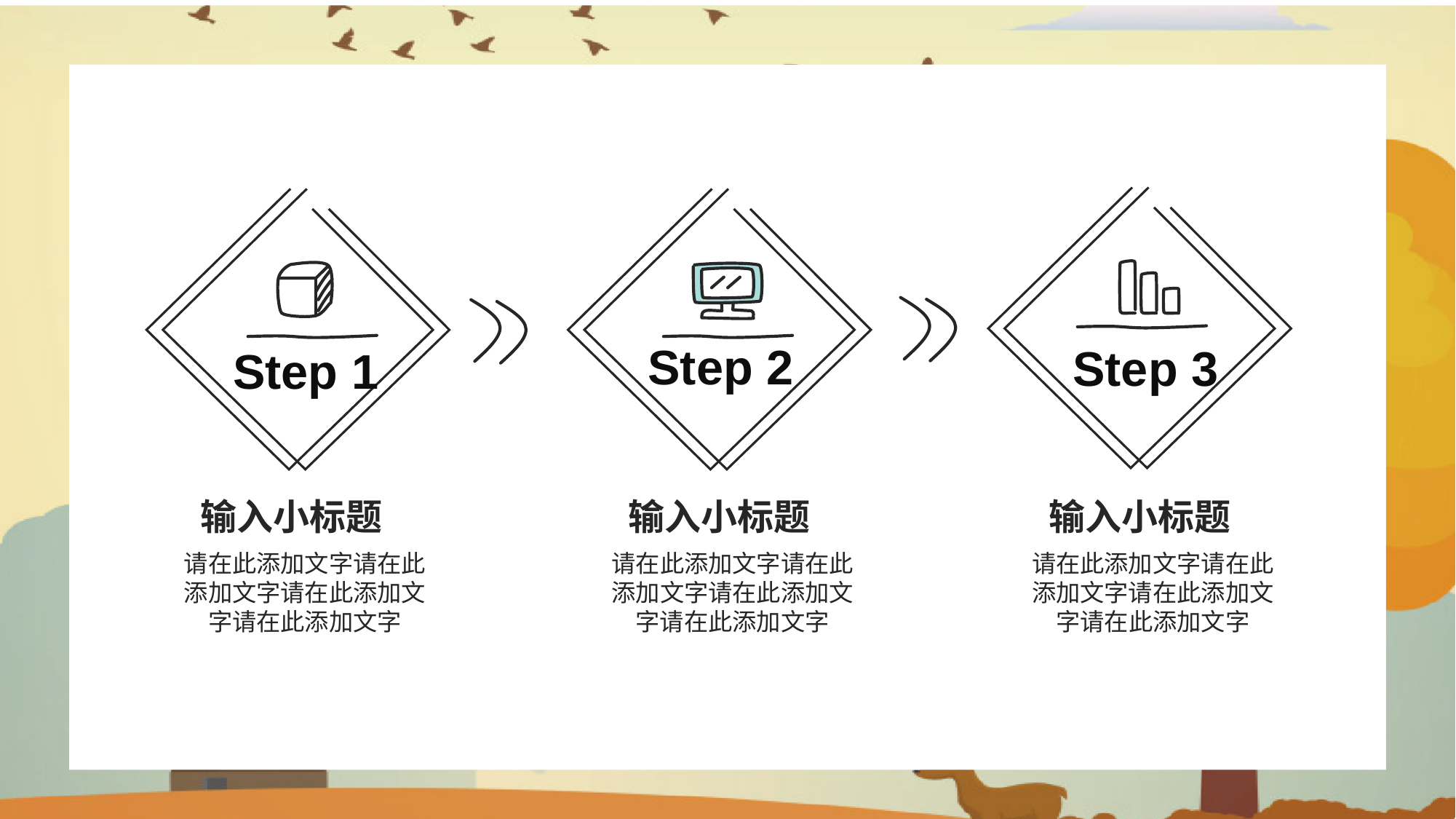

Step 2
Step 3
Step 1

输入小标题
输入小标题
输入小标题
请在此添加文字请在此添加文字请在此添加文字请在此添加文字
请在此添加文字请在此添加文字请在此添加文字请在此添加文字
请在此添加文字请在此添加文字请在此添加文字请在此添加文字